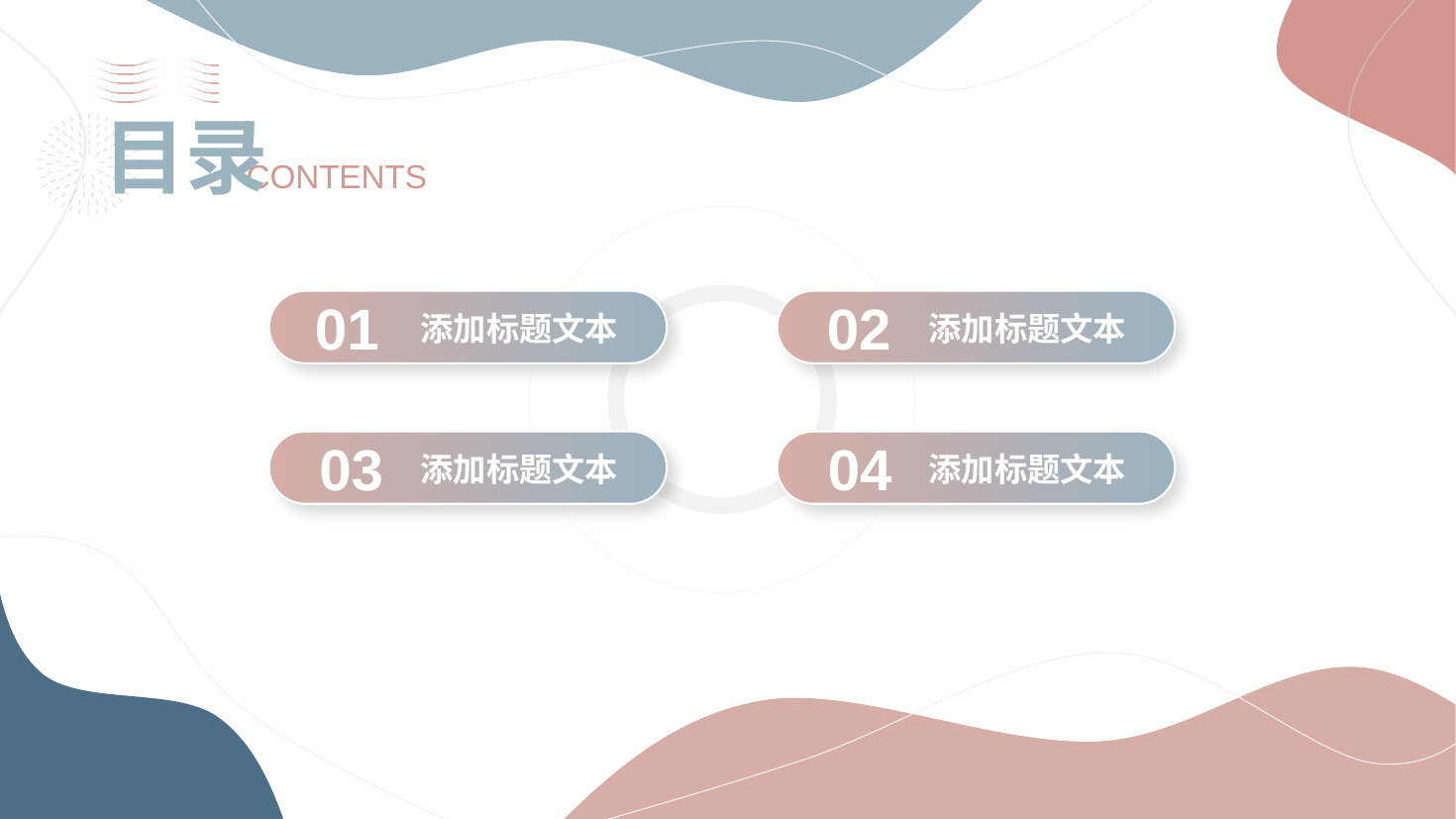

目录

CONTENTS

01
02

添加标题文本
添加标题文本
03
04

添加标题文本
添加标题文本